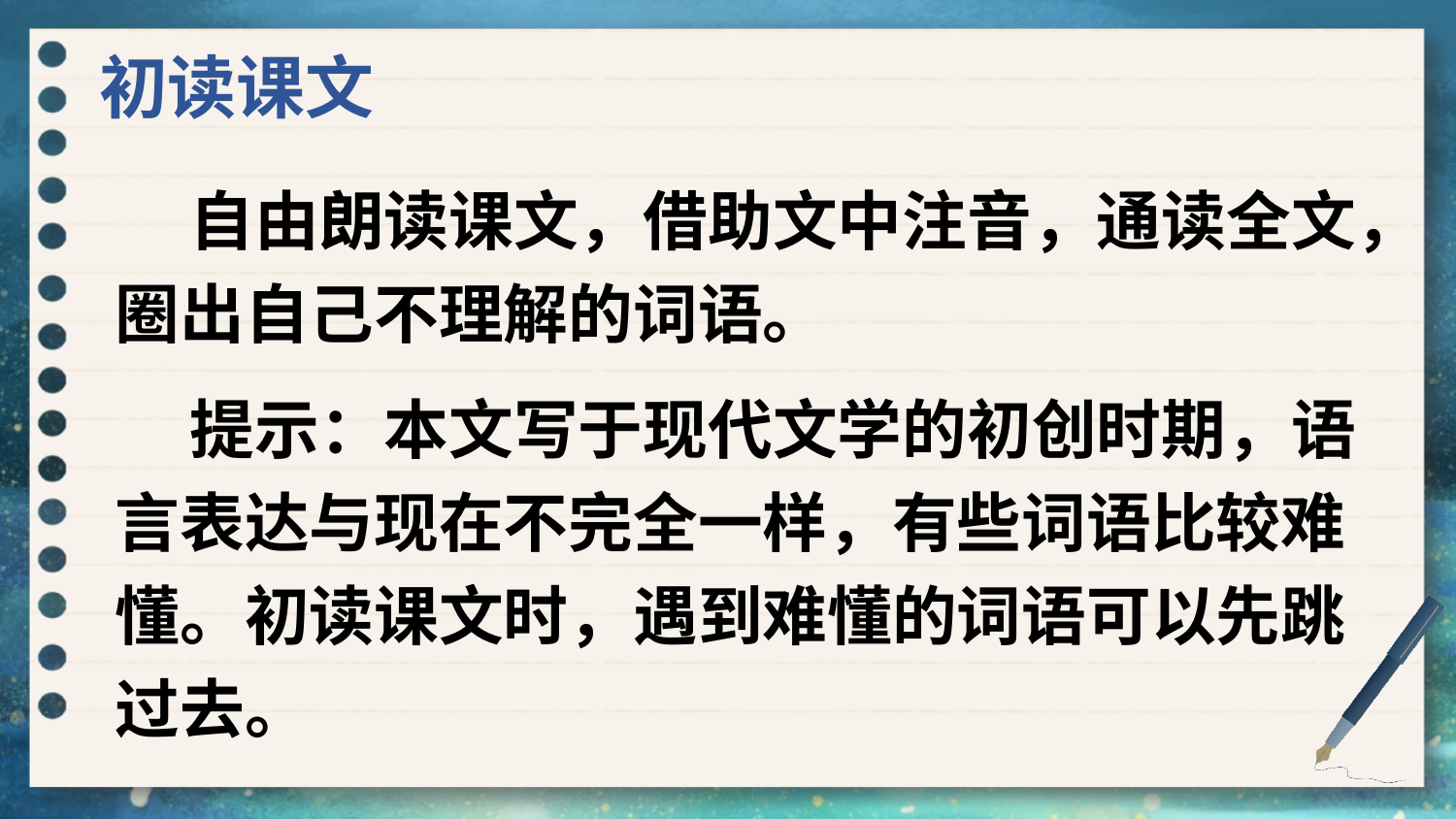

初读课文
    自由朗读课文，借助文中注音，通读全文，圈出自己不理解的词语。
    提示：本文写于现代文学的初创时期，语言表达与现在不完全一样，有些词语比较难懂。初读课文时，遇到难懂的词语可以先跳过去。